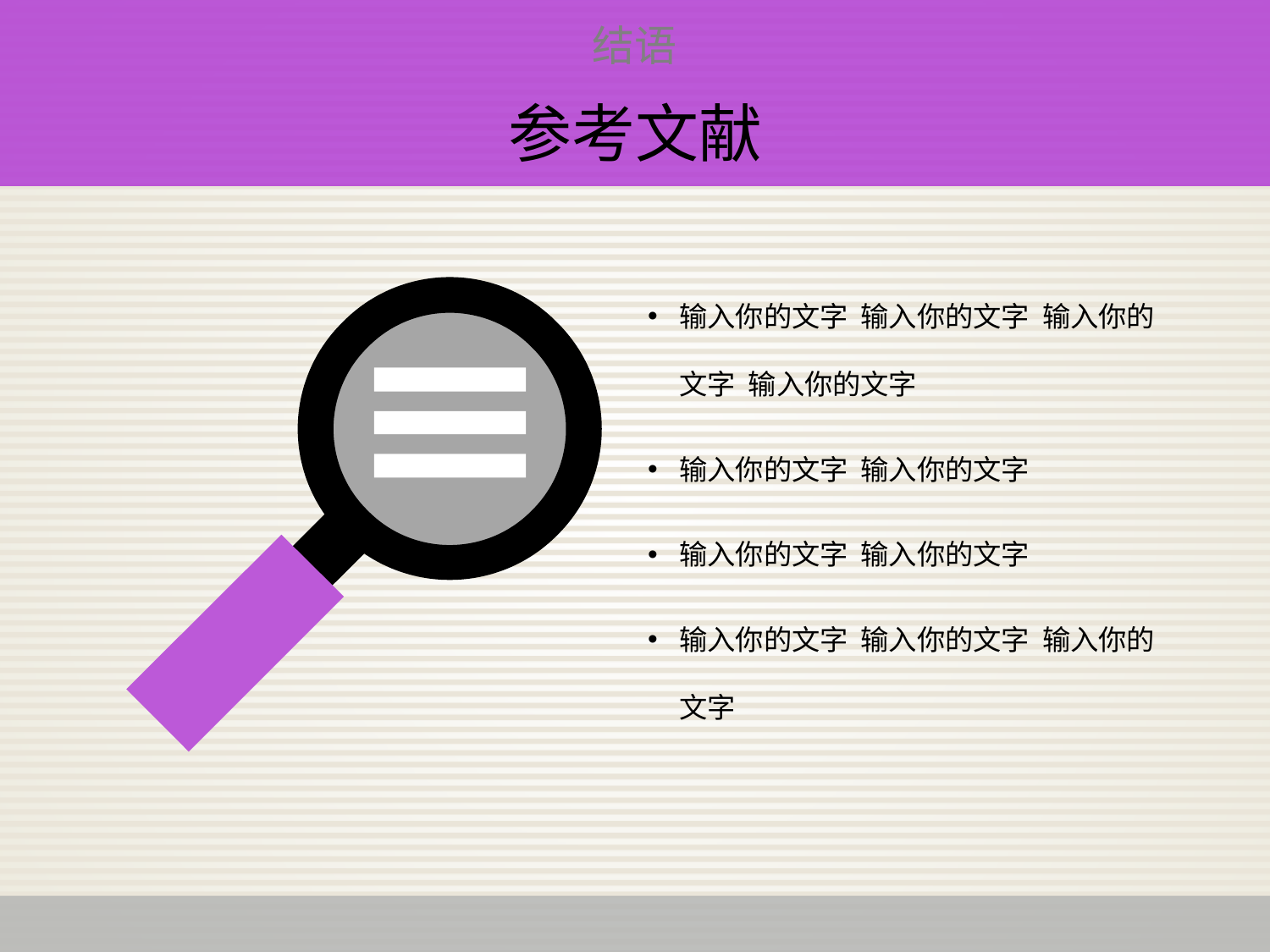

结语
# 参考文献
输入你的文字  输入你的文字  输入你的文字  输入你的文字
输入你的文字  输入你的文字
输入你的文字  输入你的文字
输入你的文字  输入你的文字  输入你的文字